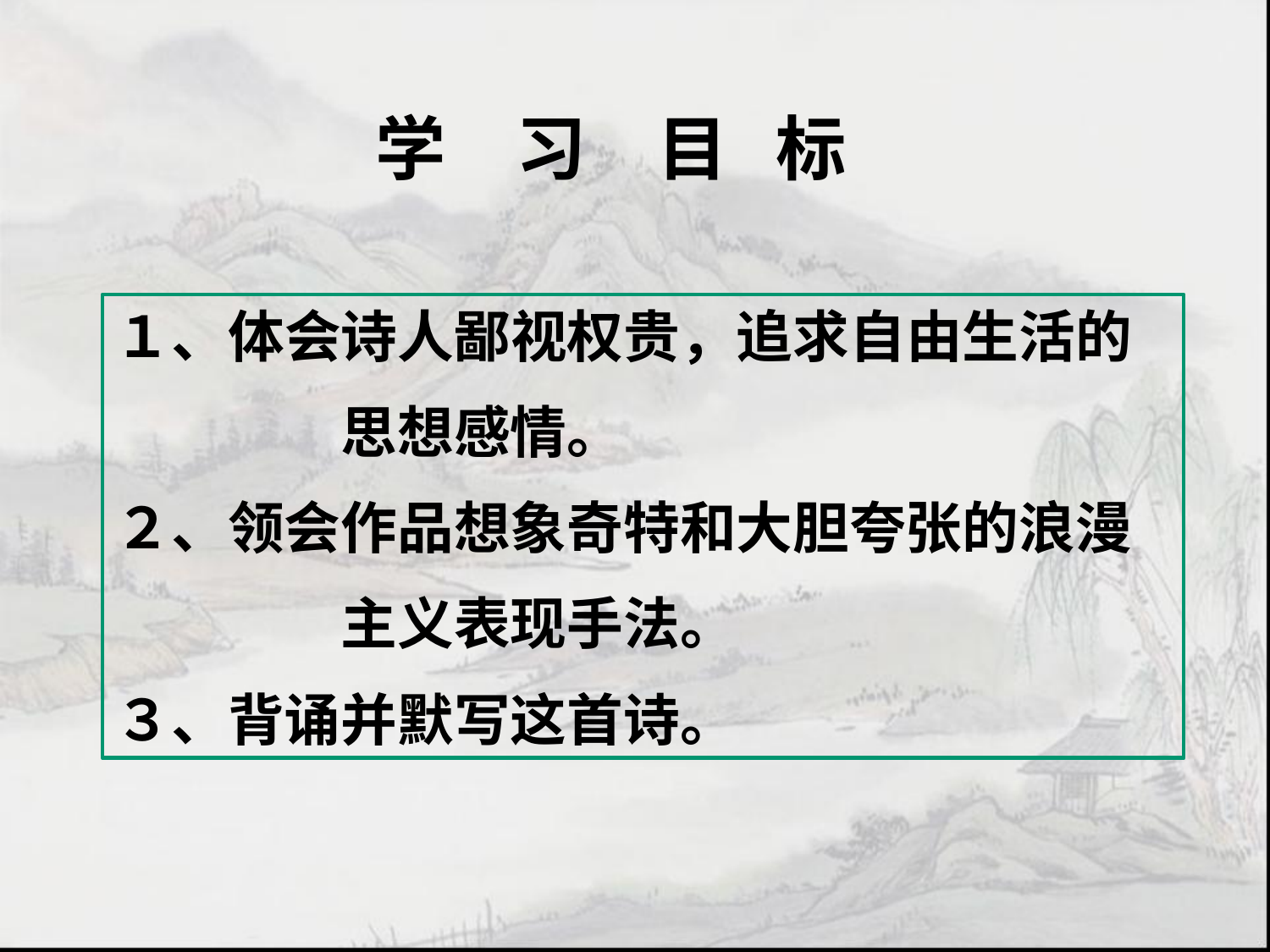

学　习　目   标
１、体会诗人鄙视权贵，追求自由生活的
　　　　思想感情。
２、领会作品想象奇特和大胆夸张的浪漫
　　　　主义表现手法。
３、背诵并默写这首诗。